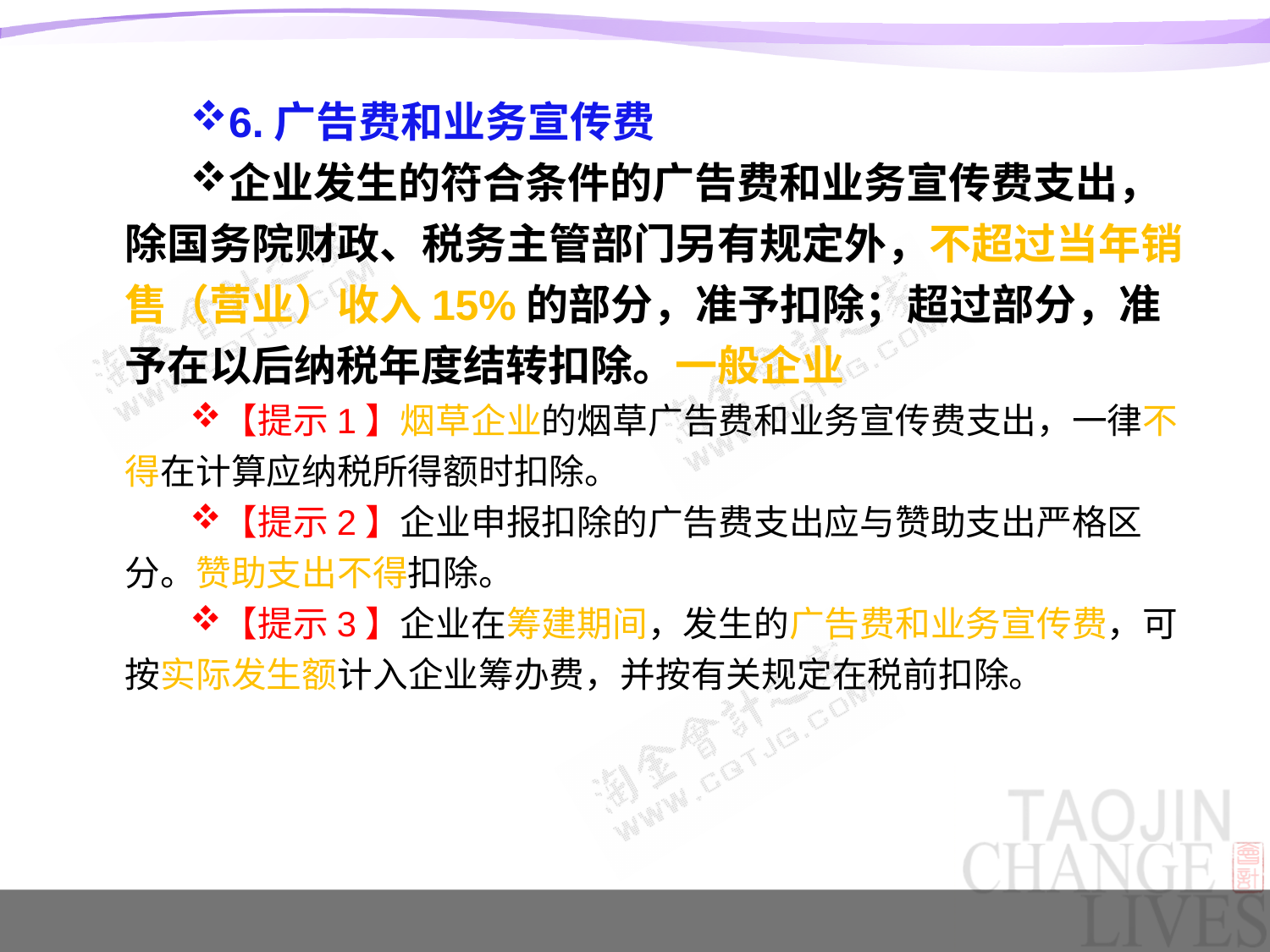

6.广告费和业务宣传费
企业发生的符合条件的广告费和业务宣传费支出，除国务院财政、税务主管部门另有规定外，不超过当年销售（营业）收入15%的部分，准予扣除；超过部分，准予在以后纳税年度结转扣除。一般企业
【提示1】烟草企业的烟草广告费和业务宣传费支出，一律不得在计算应纳税所得额时扣除。
【提示2】企业申报扣除的广告费支出应与赞助支出严格区分。赞助支出不得扣除。
【提示3】企业在筹建期间，发生的广告费和业务宣传费，可按实际发生额计入企业筹办费，并按有关规定在税前扣除。